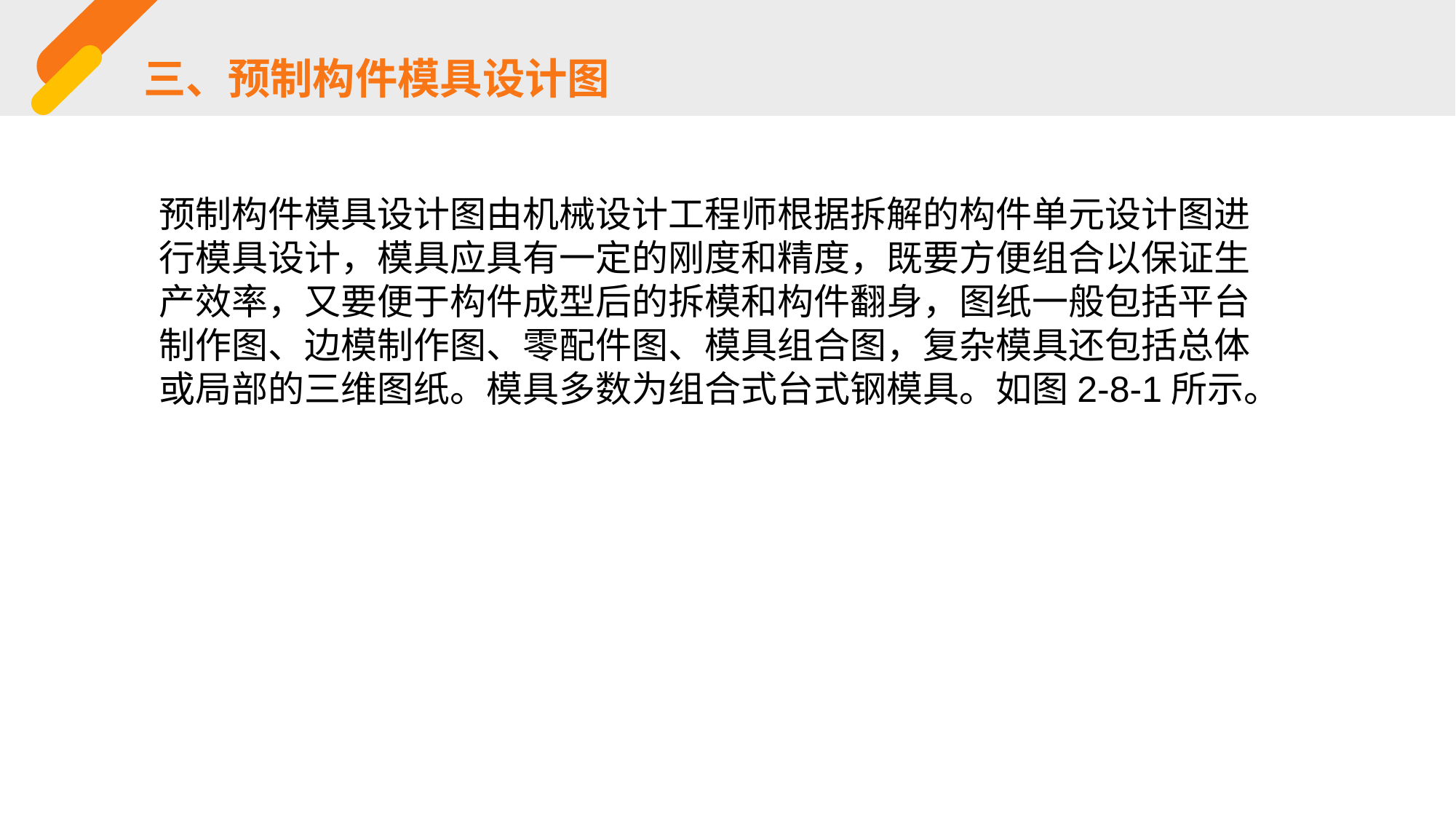

三、预制构件模具设计图
预制构件模具设计图由机械设计工程师根据拆解的构件单元设计图进行模具设计，模具应具有一定的刚度和精度，既要方便组合以保证生产效率，又要便于构件成型后的拆模和构件翻身，图纸一般包括平台制作图、边模制作图、零配件图、模具组合图，复杂模具还包括总体或局部的三维图纸。模具多数为组合式台式钢模具。如图2-8-1所示。